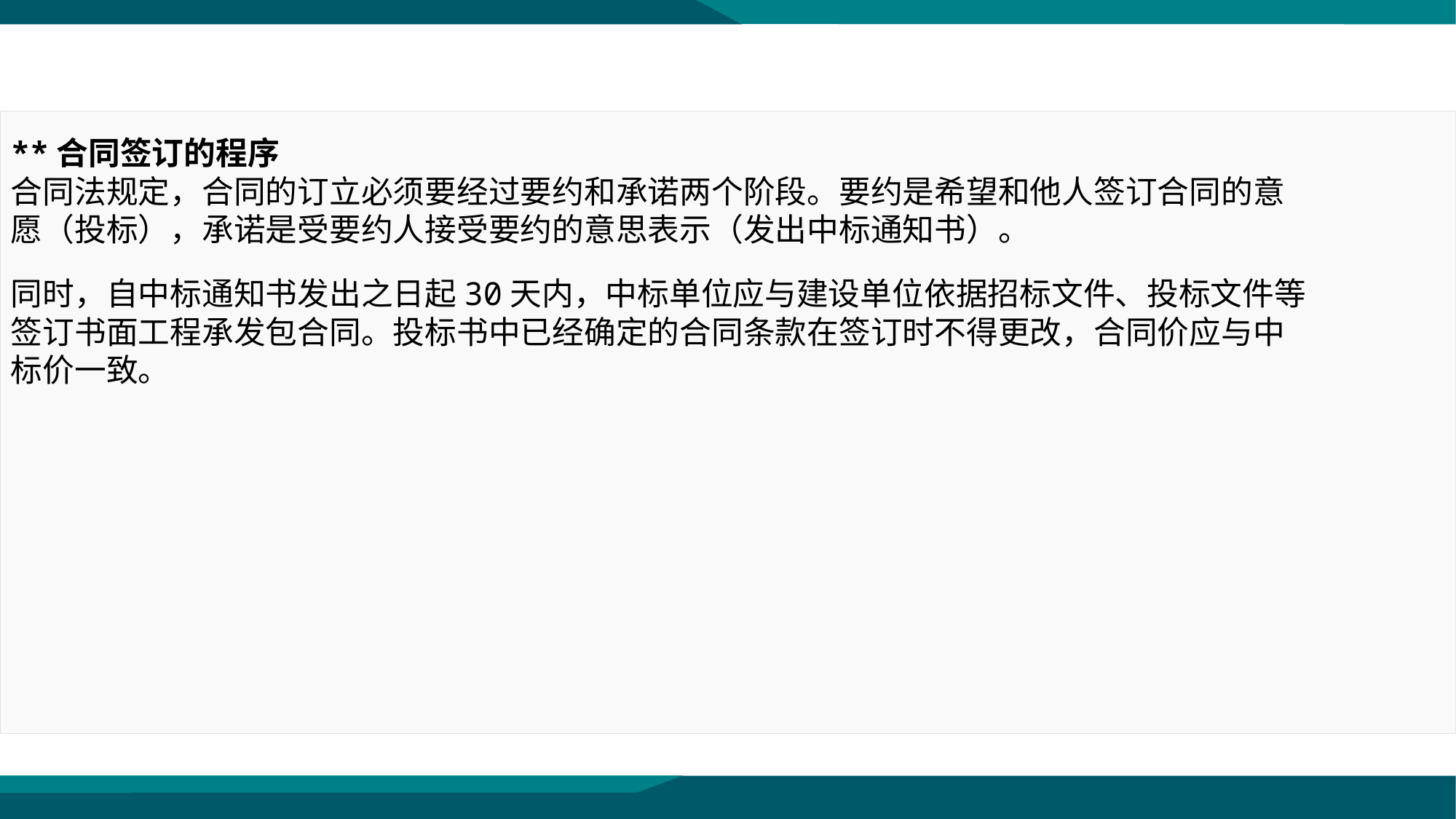

**合同签订的程序
合同法规定，合同的订立必须要经过要约和承诺两个阶段。要约是希望和他人签订合同的意愿（投标），承诺是受要约人接受要约的意思表示（发出中标通知书）。

同时，自中标通知书发出之日起30天内，中标单位应与建设单位依据招标文件、投标文件等签订书面工程承发包合同。投标书中已经确定的合同条款在签订时不得更改，合同价应与中标价一致。